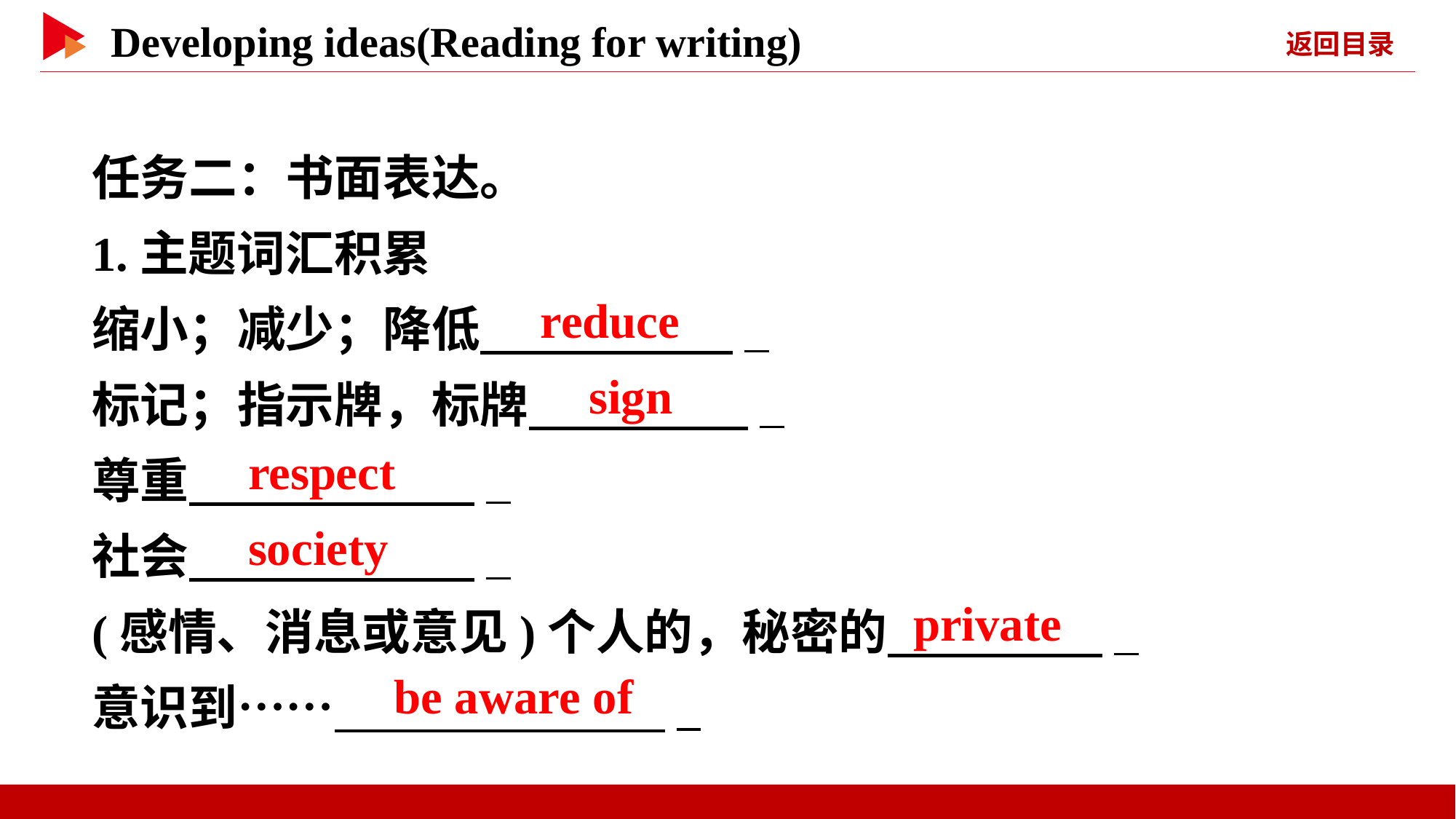

任务二：书面表达。
1.主题词汇积累
缩小；减少；降低　            　  _
标记；指示牌，标牌　        　   _
尊重　              　   _
社会　              　   _
(感情、消息或意见)个人的，秘密的　               _
意识到……　                    　 _
　reduce
　sign
　respect
　society
　private
　be aware of